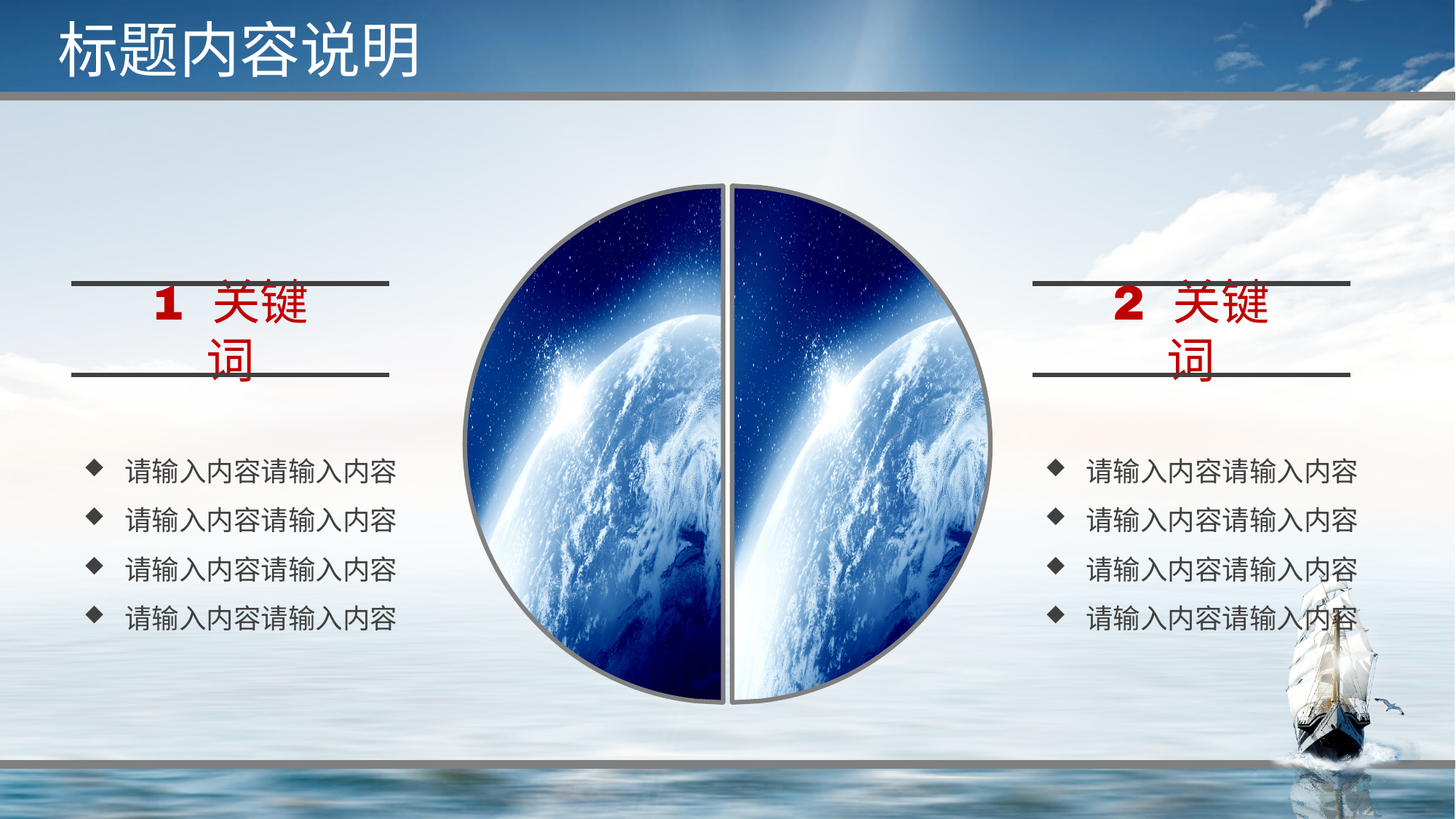

# 标题内容说明

1 关键词
2 关键词
请输入内容请输入内容
请输入内容请输入内容
请输入内容请输入内容
请输入内容请输入内容
请输入内容请输入内容
请输入内容请输入内容
请输入内容请输入内容
请输入内容请输入内容